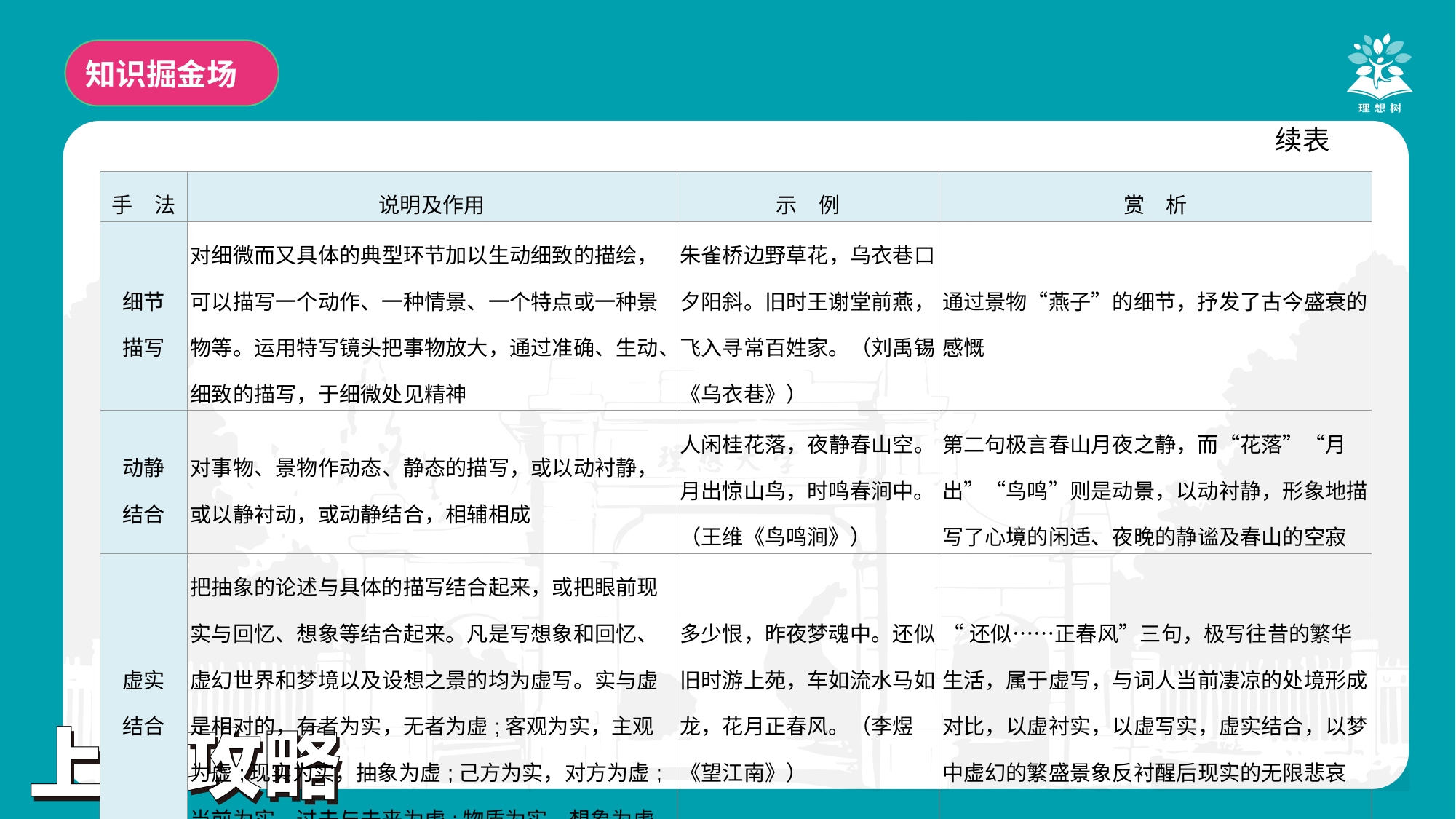

知识掘金场
续表
| 手　法 | 说明及作用 | 示　例 | 赏　析 |
| --- | --- | --- | --- |
| 细节 描写 | 对细微而又具体的典型环节加以生动细致的描绘，可以描写一个动作、一种情景、一个特点或一种景物等。运用特写镜头把事物放大，通过准确、生动、细致的描写，于细微处见精神 | 朱雀桥边野草花，乌衣巷口夕阳斜。旧时王谢堂前燕，飞入寻常百姓家。（刘禹锡《乌衣巷》） | 通过景物“燕子”的细节，抒发了古今盛衰的感慨 |
| 动静 结合 | 对事物、景物作动态、静态的描写，或以动衬静，或以静衬动，或动静结合，相辅相成 | 人闲桂花落，夜静春山空。 月出惊山鸟，时鸣春涧中。 （王维《鸟鸣涧》） | 第二句极言春山月夜之静，而“花落”“月出”“鸟鸣”则是动景，以动衬静，形象地描写了心境的闲适、夜晚的静谧及春山的空寂 |
| 虚实 结合 | 把抽象的论述与具体的描写结合起来，或把眼前现实与回忆、想象等结合起来。凡是写想象和回忆、虚幻世界和梦境以及设想之景的均为虚写。实与虚是相对的，有者为实，无者为虚;客观为实，主观为虚;现实为实，抽象为虚;己方为实，对方为虚;当前为实，过去与未来为虚;物质为实，想象为虚 | 多少恨，昨夜梦魂中。还似旧时游上苑，车如流水马如龙，花月正春风。（李煜《望江南》） | “还似……正春风”三句，极写往昔的繁华生活，属于虚写，与词人当前凄凉的处境形成对比，以虚衬实，以虚写实，虚实结合，以梦中虚幻的繁盛景象反衬醒后现实的无限悲哀 |